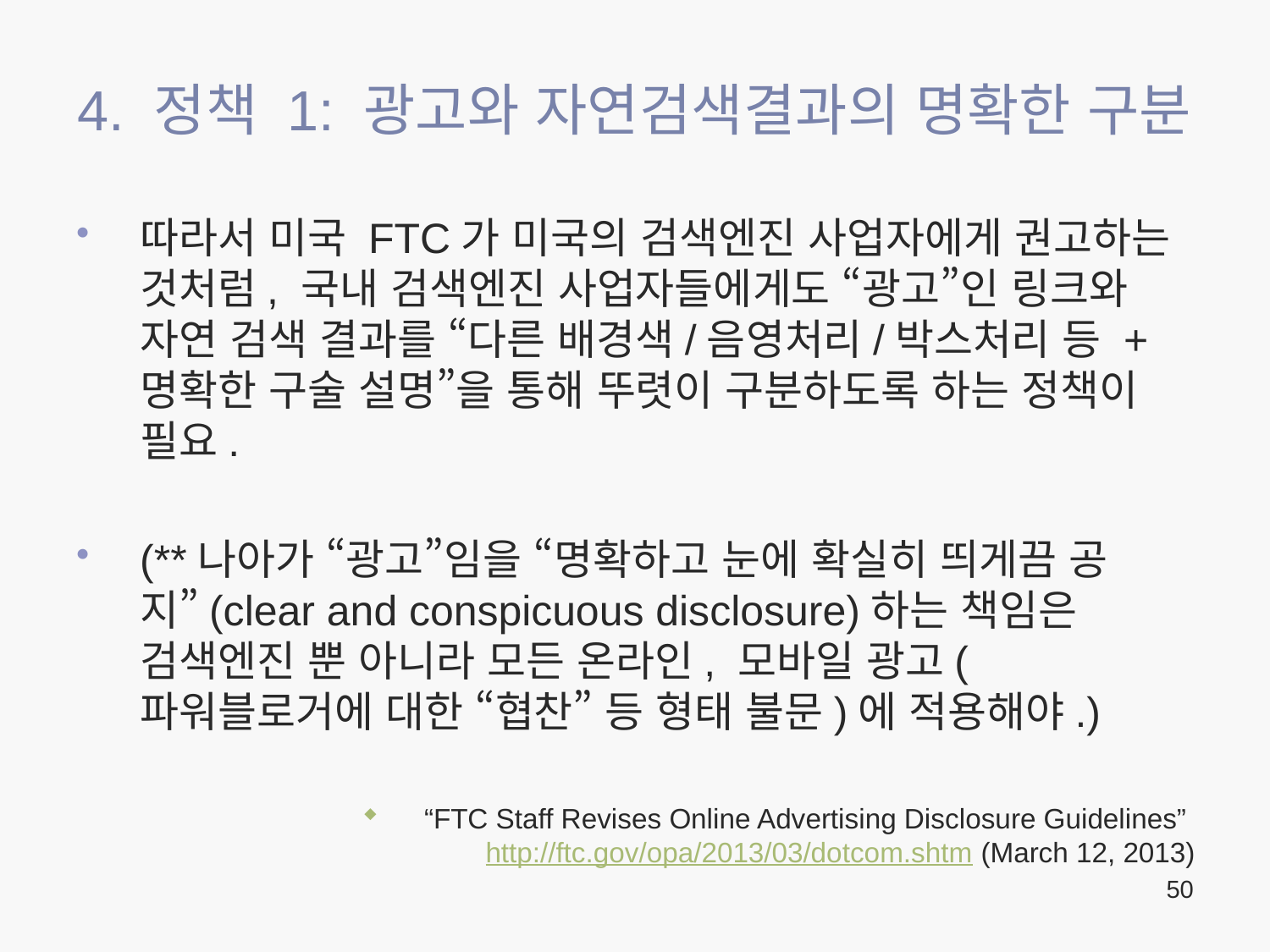

# 4. 정책 1: 광고와 자연검색결과의 명확한 구분
따라서 미국 FTC가 미국의 검색엔진 사업자에게 권고하는 것처럼, 국내 검색엔진 사업자들에게도 “광고”인 링크와 자연 검색 결과를 “다른 배경색/음영처리/박스처리 등 + 명확한 구술 설명”을 통해 뚜렷이 구분하도록 하는 정책이 필요.

(**나아가 “광고”임을 “명확하고 눈에 확실히 띄게끔 공지”(clear and conspicuous disclosure)하는 책임은 검색엔진 뿐 아니라 모든 온라인, 모바일 광고(파워블로거에 대한 “협찬” 등 형태 불문)에 적용해야.)

“FTC Staff Revises Online Advertising Disclosure Guidelines” http://ftc.gov/opa/2013/03/dotcom.shtm (March 12, 2013)
50